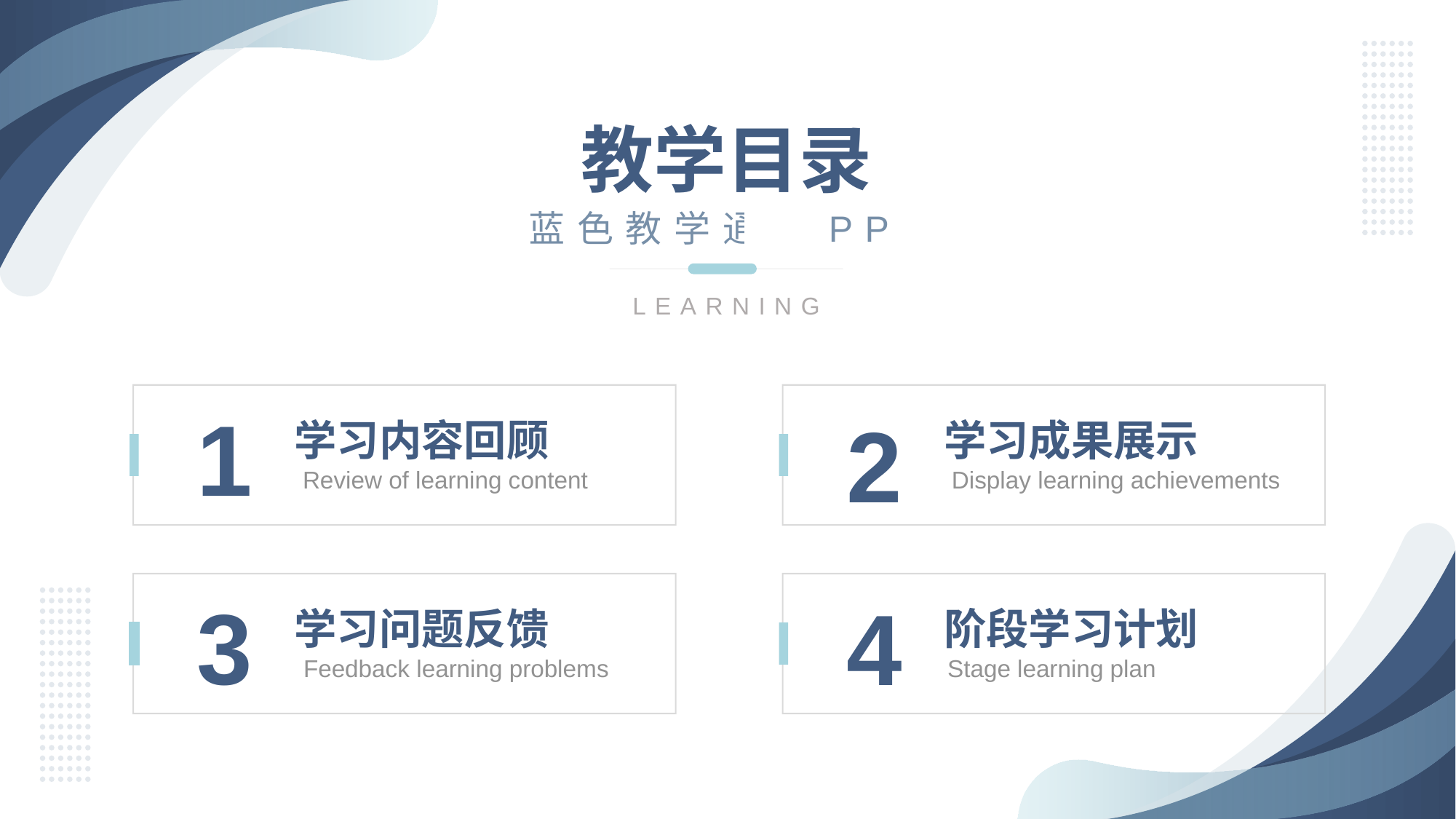

教学目录
蓝色教学通用PPT

LEARNING

1
学习内容回顾

Review of learning content

2
学习成果展示

Display learning achievements

3
学习问题反馈

Feedback learning problems

4
阶段学习计划

Stage learning plan